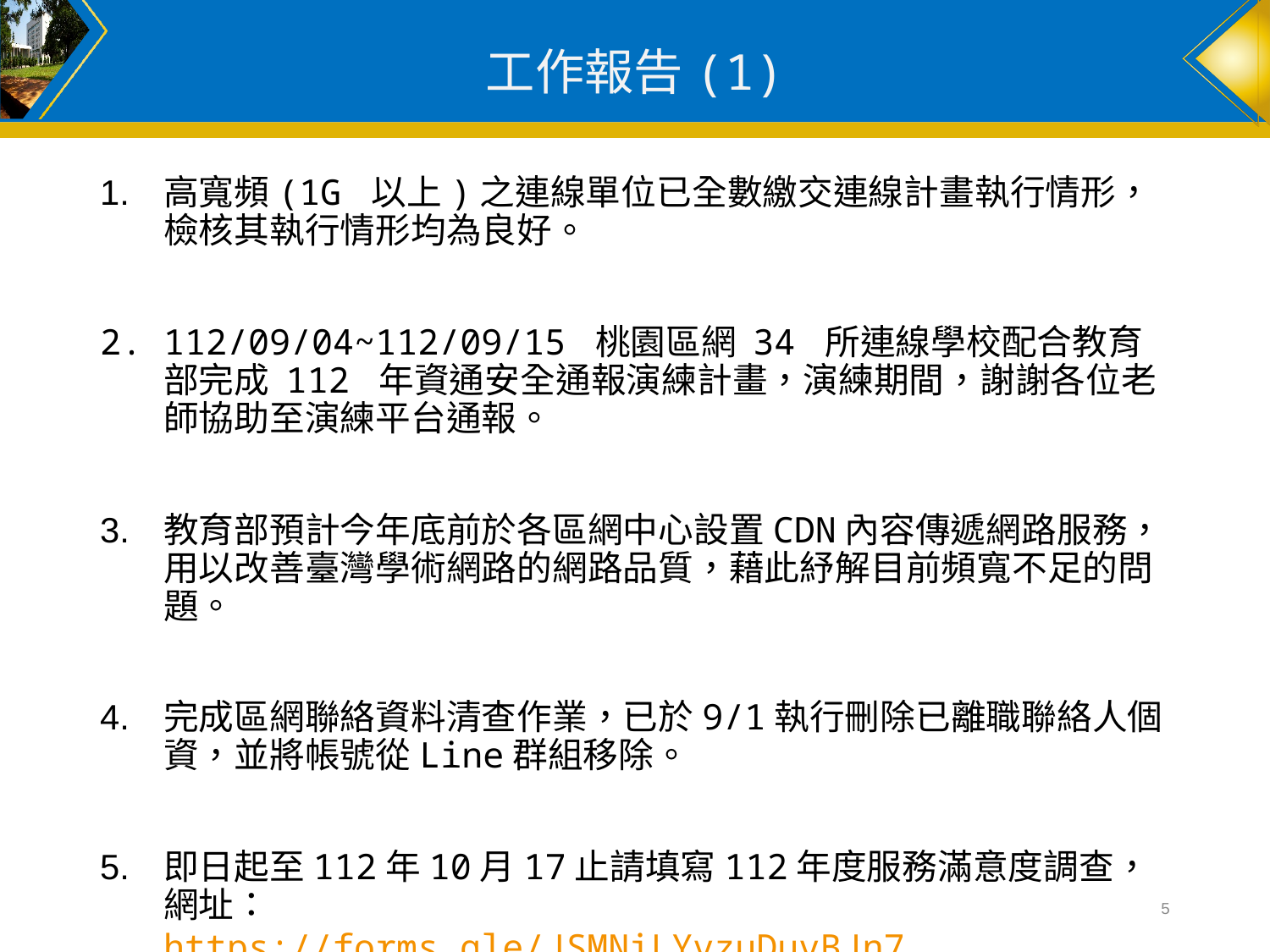

# 工作報告(1)
高寬頻(1G 以上)之連線單位已全數繳交連線計畫執行情形，檢核其執行情形均為良好。

112/09/04~112/09/15 桃園區網 34 所連線學校配合教育部完成 112 年資通安全通報演練計畫，演練期間，謝謝各位老師協助至演練平台通報。

教育部預計今年底前於各區網中心設置CDN內容傳遞網路服務，用以改善臺灣學術網路的網路品質，藉此紓解目前頻寬不足的問題。

完成區網聯絡資料清查作業，已於9/1執行刪除已離職聯絡人個資，並將帳號從Line群組移除。

即日起至112年10月17止請填寫112年度服務滿意度調查，網址：
https://forms.gle/JSMNiLYvzuDuvBJn7
5